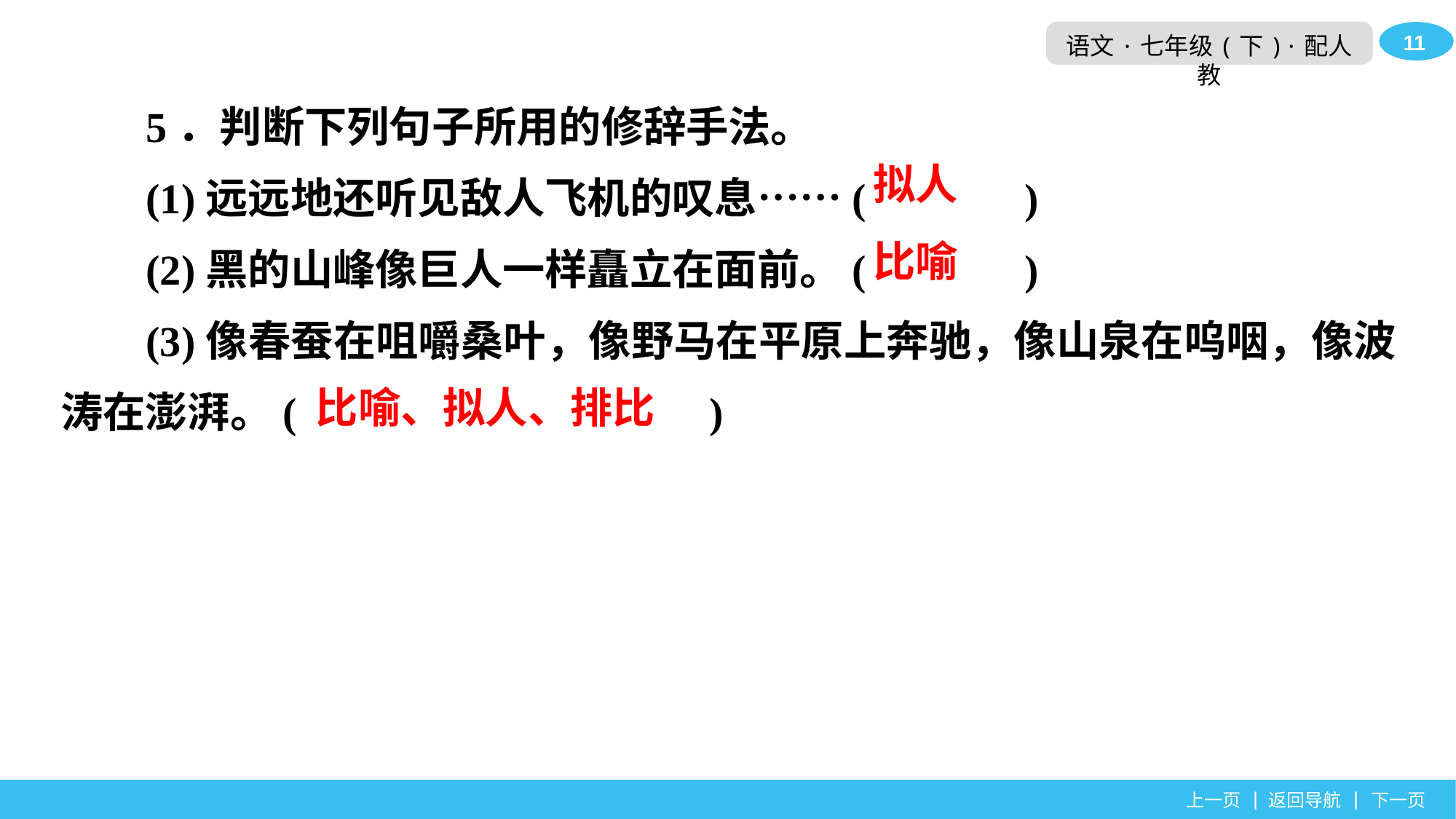

5．判断下列句子所用的修辞手法。
(1)远远地还听见敌人飞机的叹息……(　　　 )
(2)黑的山峰像巨人一样矗立在面前。(　　　 )
(3)像春蚕在咀嚼桑叶，像野马在平原上奔驰，像山泉在呜咽，像波涛在澎湃。(　　　　　　　　　 )
拟人
比喻
比喻、拟人、排比